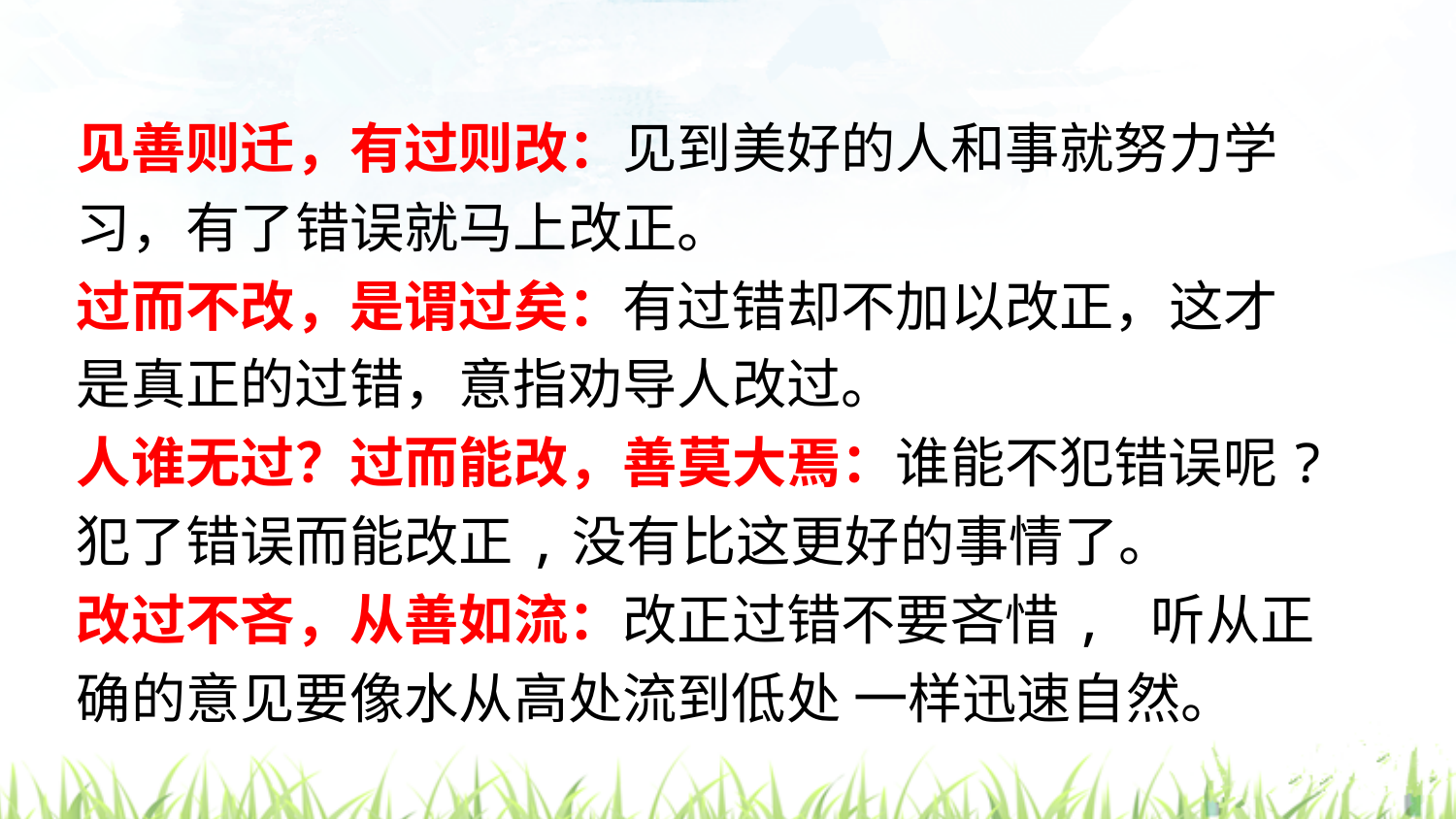

见善则迁，有过则改：见到美好的人和事就努力学习，有了错误就马上改正。
过而不改，是谓过矣：有过错却不加以改正，这才是真正的过错，意指劝导人改过。
人谁无过？过而能改，善莫大焉：谁能不犯错误呢?犯了错误而能改正,没有比这更好的事情了。
改过不吝，从善如流：改正过错不要吝惜, 听从正确的意见要像水从高处流到低处 一样迅速自然。